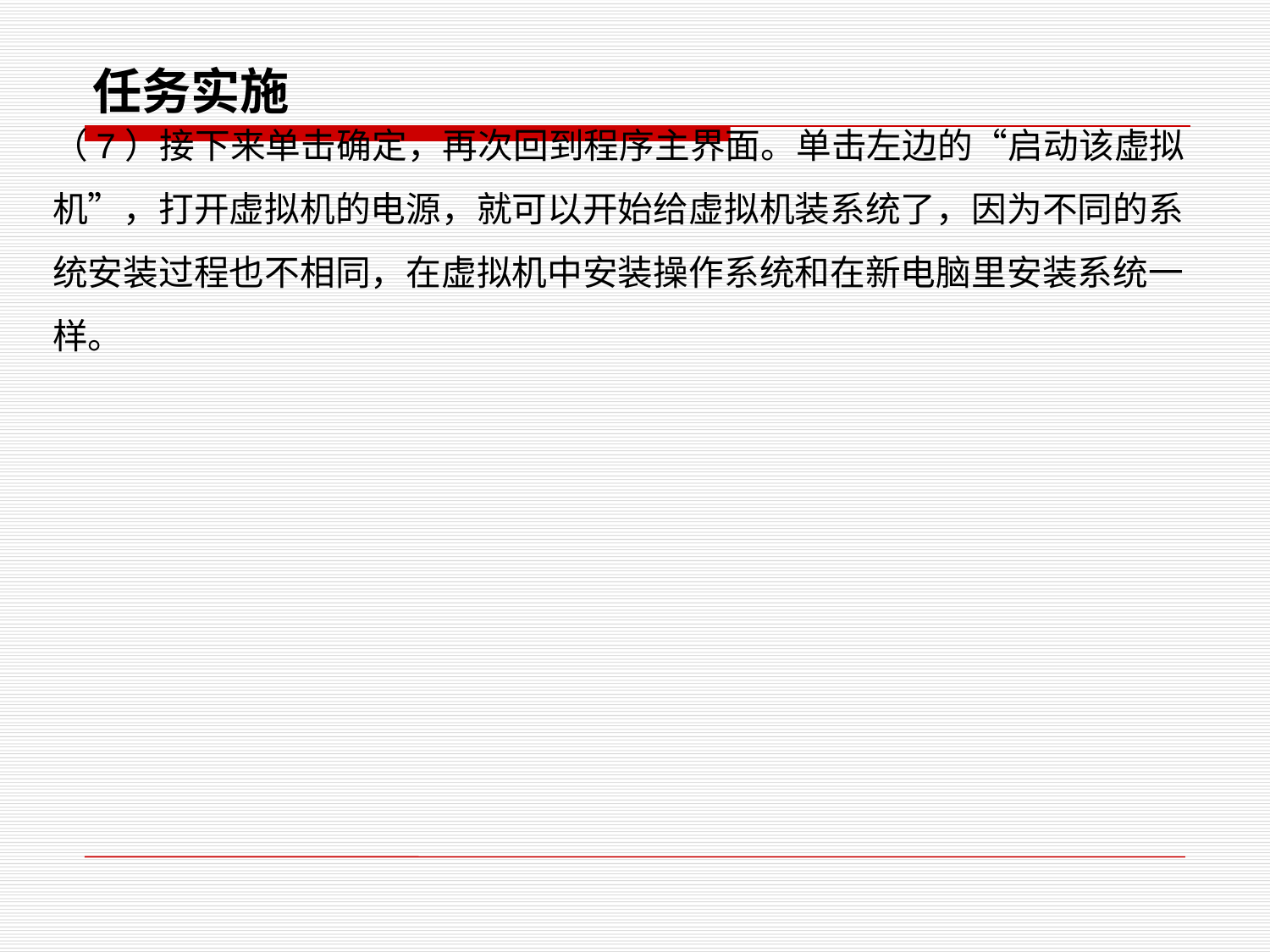

任务实施
（7）接下来单击确定，再次回到程序主界面。单击左边的“启动该虚拟机”，打开虚拟机的电源，就可以开始给虚拟机装系统了，因为不同的系统安装过程也不相同，在虚拟机中安装操作系统和在新电脑里安装系统一样。
54